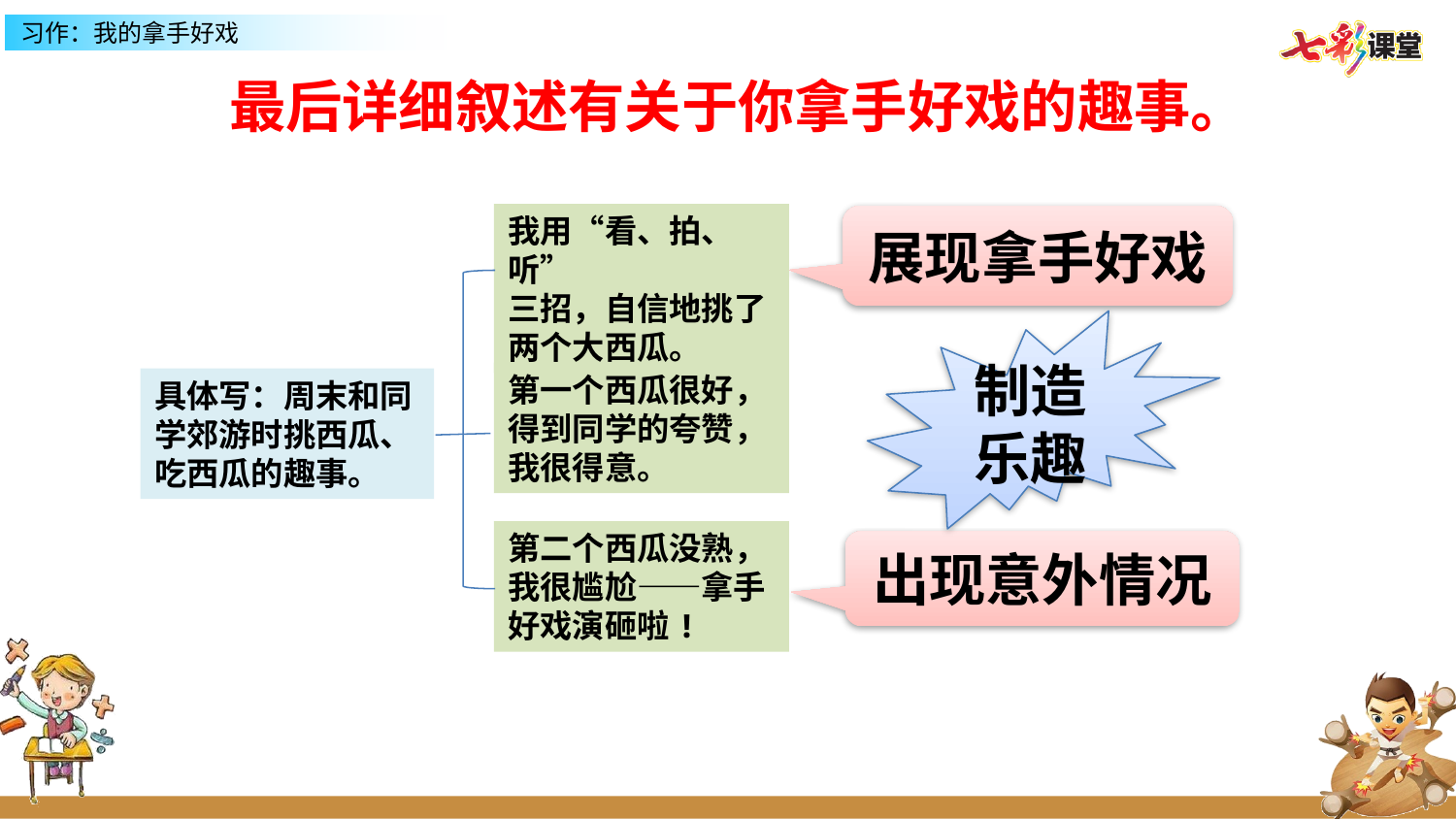

最后详细叙述有关于你拿手好戏的趣事。
我用“看、拍、听”
三招，自信地挑了两个大西瓜。

第一个西瓜很好，得到同学的夸赞，我很得意。
具体写：周末和同学郊游时挑西瓜、吃西瓜的趣事。
第二个西瓜没熟，我很尴尬——拿手好戏演砸啦!
展现拿手好戏
制造乐趣
出现意外情况